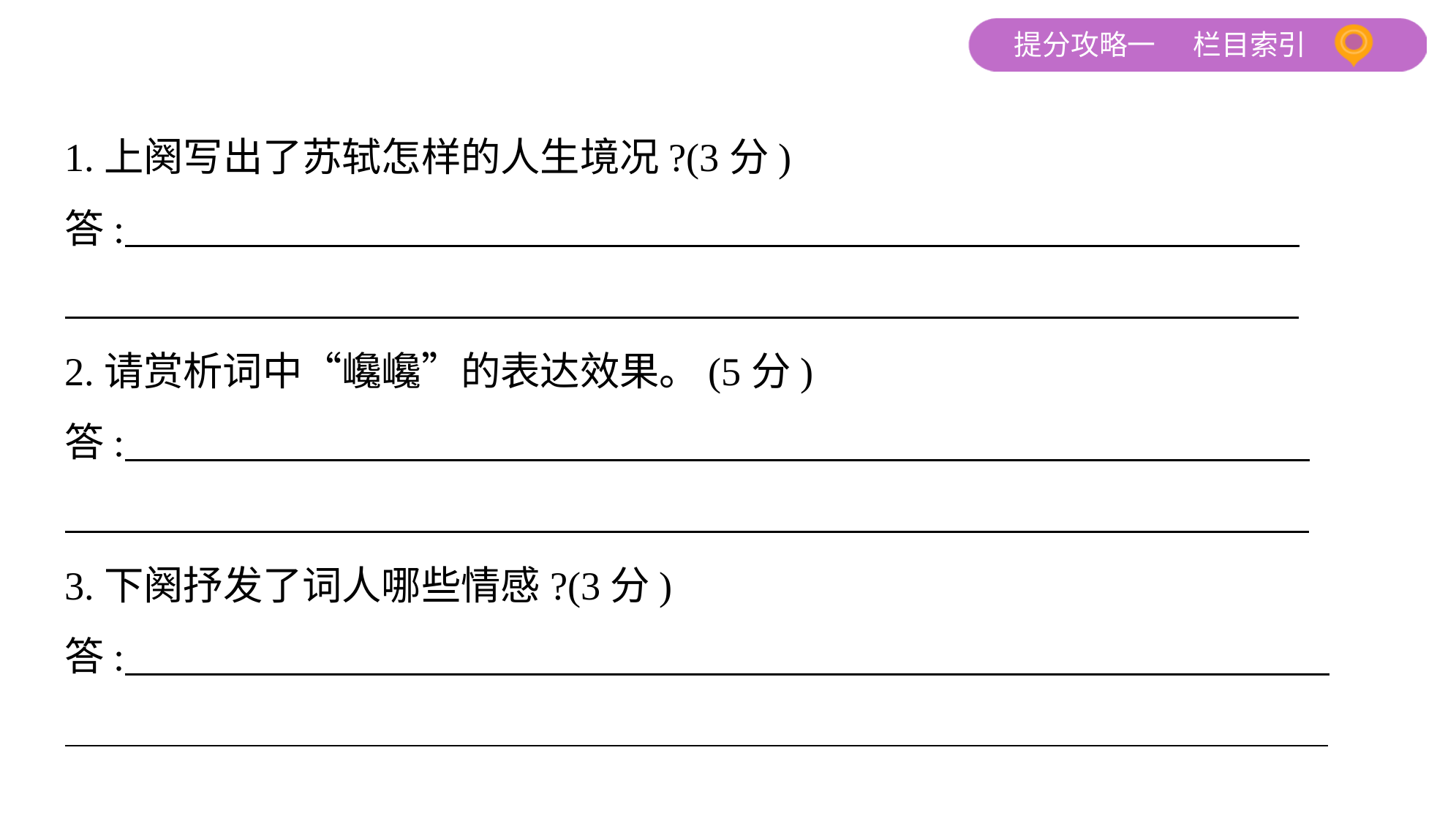

1.上阕写出了苏轼怎样的人生境况?(3分)
答:

2.请赏析词中“巉巉”的表达效果。(5分)
答:

3.下阕抒发了词人哪些情感?(3分)
答: